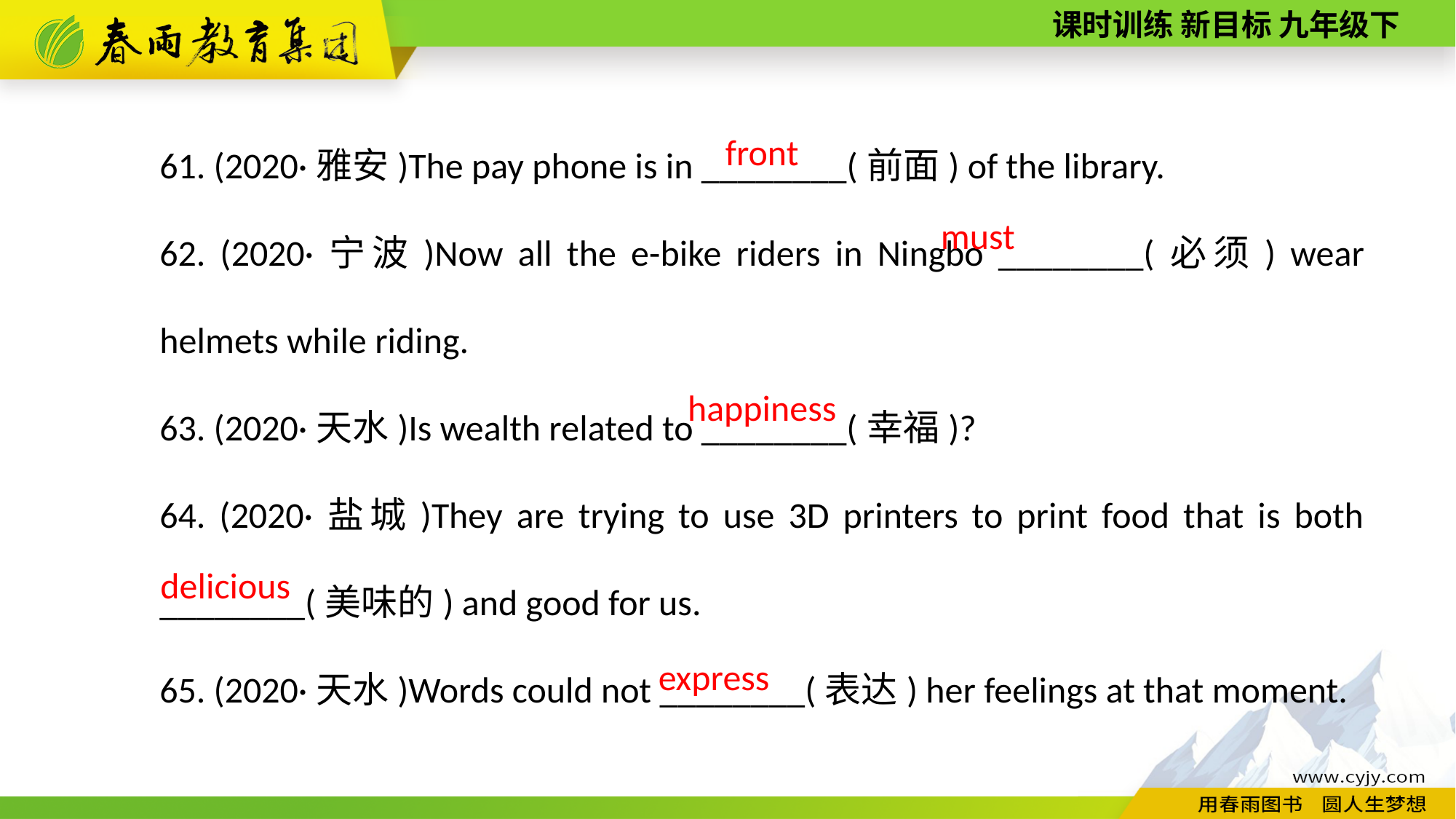

61. (2020·雅安)The pay phone is in ________(前面) of the library.
62. (2020·宁波)Now all the e-­bike riders in Ningbo ________(必须) wear helmets while riding.
63. (2020·天水)Is wealth related to ________(幸福)?
64. (2020·盐城)They are trying to use 3D printers to print food that is both ________(美味的) and good for us.
65. (2020·天水)Words could not ________(表达) her feelings at that moment.
front
must
happiness
delicious
express